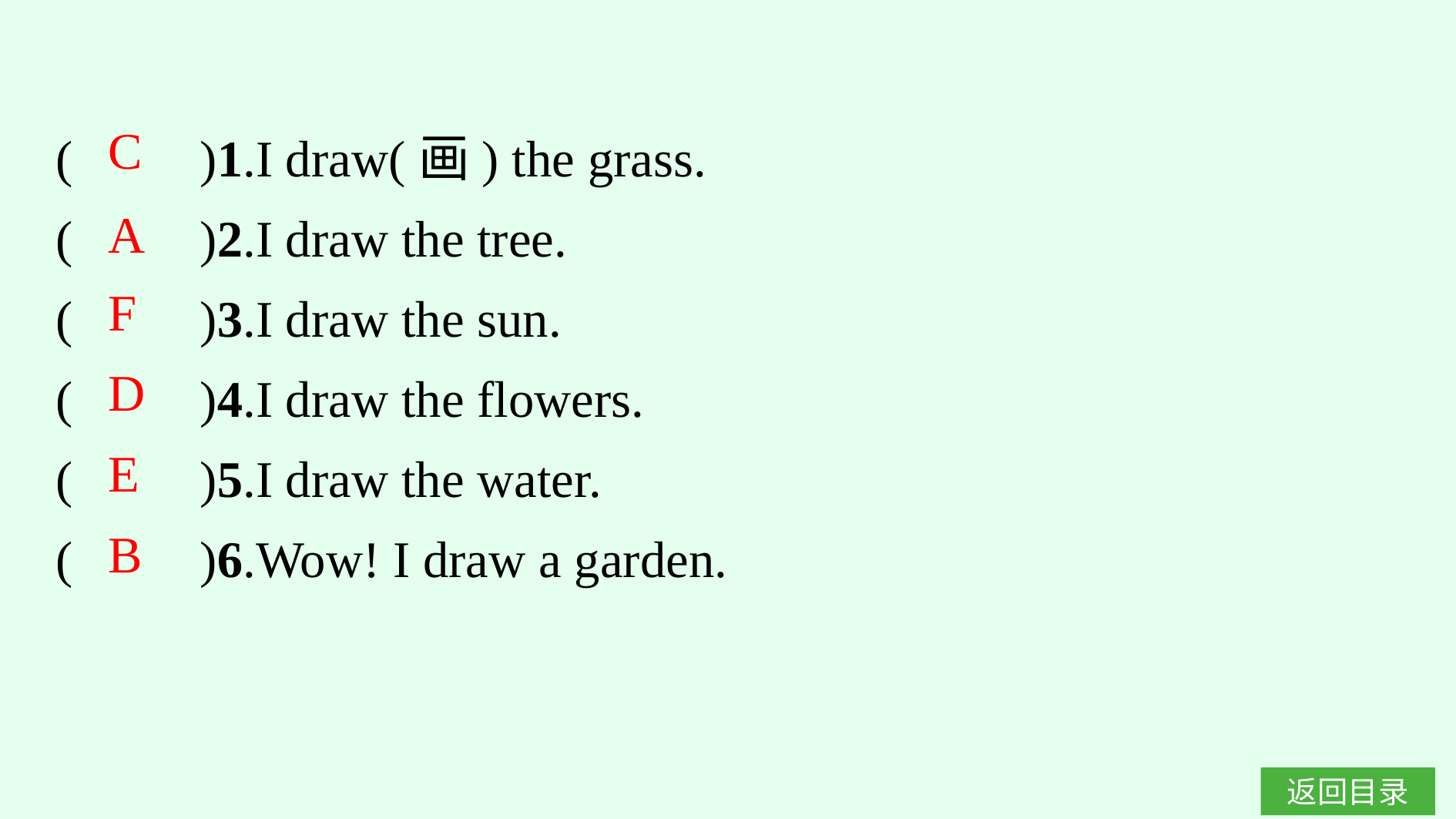

(　　)1.I draw(画) the grass.
(　　)2.I draw the tree.
(　　)3.I draw the sun.
(　　)4.I draw the flowers.
(　　)5.I draw the water.
(　　)6.Wow! I draw a garden.
C
A
F
D
E
B